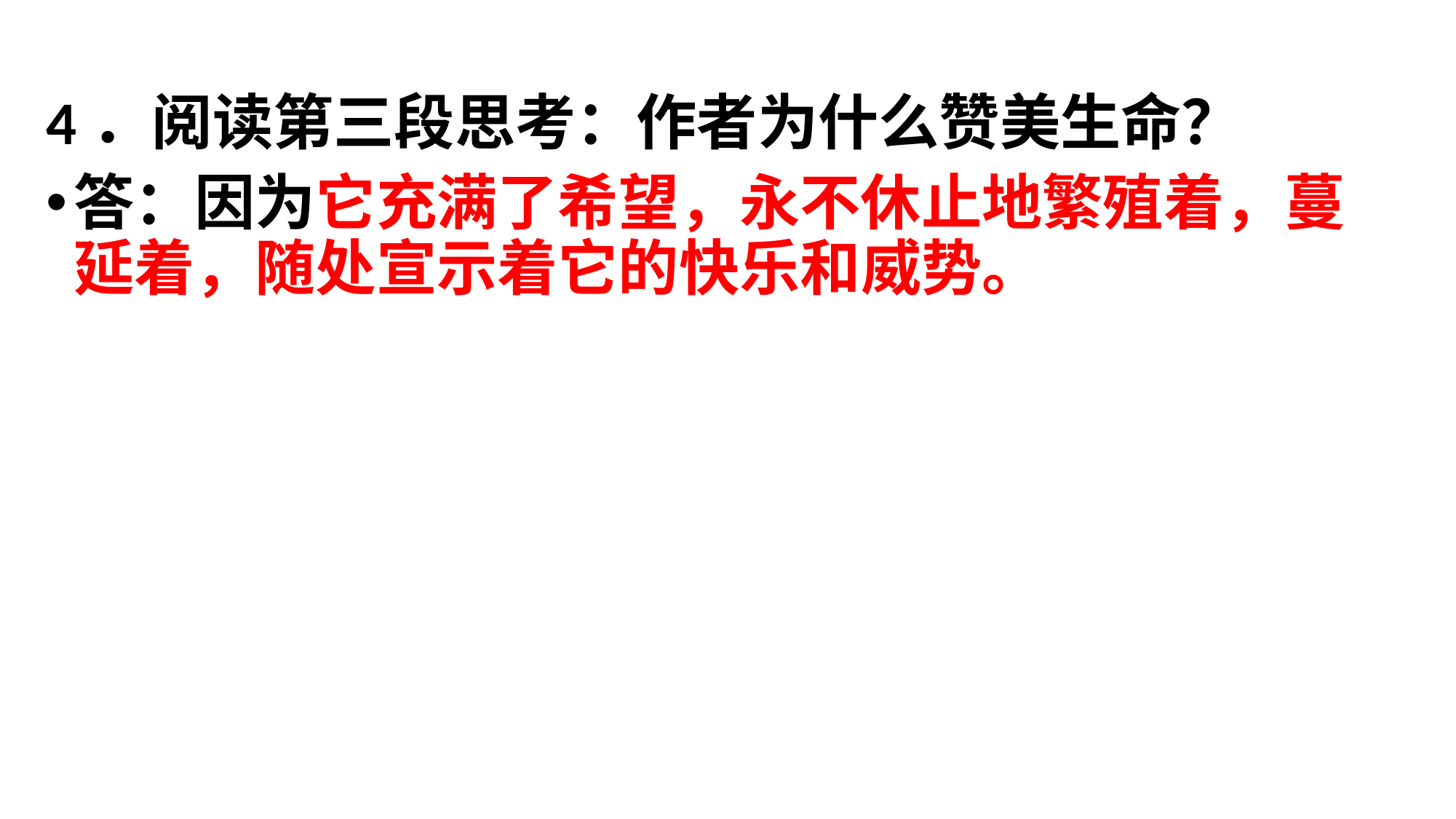

4．阅读第三段思考：作者为什么赞美生命？
答：因为它充满了希望，永不休止地繁殖着，蔓延着，随处宣示着它的快乐和威势。